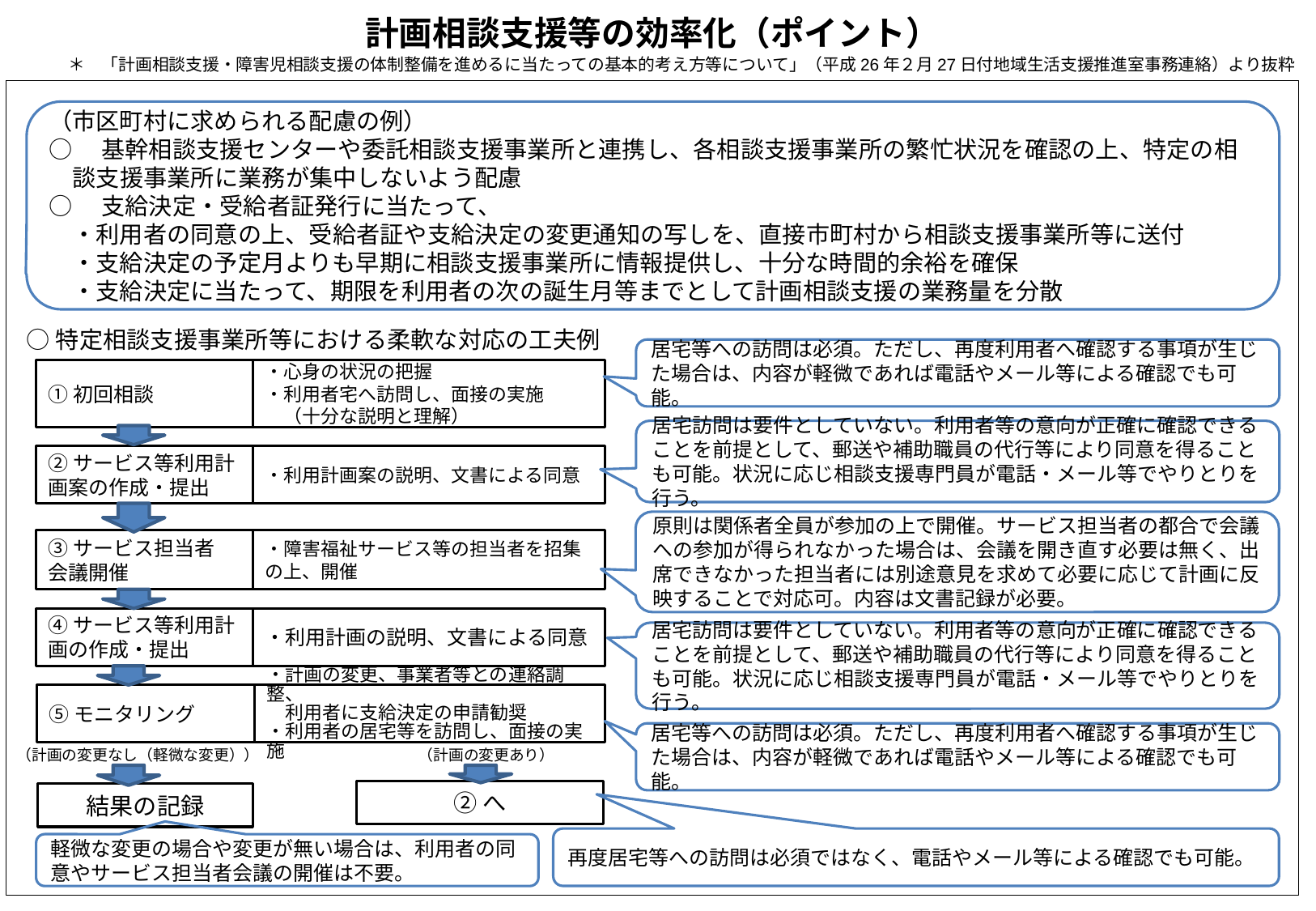

計画相談支援等の効率化（ポイント）
　　　＊　「計画相談支援・障害児相談支援の体制整備を進めるに当たっての基本的考え方等について」（平成26年２月27日付地域生活支援推進室事務連絡）より抜粋

（市区町村に求められる配慮の例）
○　基幹相談支援センターや委託相談支援事業所と連携し、各相談支援事業所の繁忙状況を確認の上、特定の相談支援事業所に業務が集中しないよう配慮
○　支給決定・受給者証発行に当たって、
　・利用者の同意の上、受給者証や支給決定の変更通知の写しを、直接市町村から相談支援事業所等に送付
　・支給決定の予定月よりも早期に相談支援事業所に情報提供し、十分な時間的余裕を確保
　・支給決定に当たって、期限を利用者の次の誕生月等までとして計画相談支援の業務量を分散
○特定相談支援事業所等における柔軟な対応の工夫例
居宅等への訪問は必須。ただし、再度利用者へ確認する事項が生じた場合は、内容が軽微であれば電話やメール等による確認でも可能。
①初回相談
・心身の状況の把握
・利用者宅へ訪問し、面接の実施
　（十分な説明と理解）
居宅訪問は要件としていない。利用者等の意向が正確に確認できることを前提として、郵送や補助職員の代行等により同意を得ることも可能。状況に応じ相談支援専門員が電話・メール等でやりとりを行う。

②サービス等利用計画案の作成・提出
・利用計画案の説明、文書による同意

原則は関係者全員が参加の上で開催。サービス担当者の都合で会議への参加が得られなかった場合は、会議を開き直す必要は無く、出席できなかった担当者には別途意見を求めて必要に応じて計画に反映することで対応可。内容は文書記録が必要。
③サービス担当者
会議開催
・障害福祉サービス等の担当者を招集の上、開催

・利用計画の説明、文書による同意
④サービス等利用計画の作成・提出
居宅訪問は要件としていない。利用者等の意向が正確に確認できることを前提として、郵送や補助職員の代行等により同意を得ることも可能。状況に応じ相談支援専門員が電話・メール等でやりとりを行う。

⑤モニタリング
・計画の変更、事業者等との連絡調整、
　利用者に支給決定の申請勧奨
・利用者の居宅等を訪問し、面接の実施
居宅等への訪問は必須。ただし、再度利用者へ確認する事項が生じた場合は、内容が軽微であれば電話やメール等による確認でも可能。
（計画の変更なし（軽微な変更））
（計画の変更あり）

②へ
結果の記録
再度居宅等への訪問は必須ではなく、電話やメール等による確認でも可能。
軽微な変更の場合や変更が無い場合は、利用者の同意やサービス担当者会議の開催は不要。